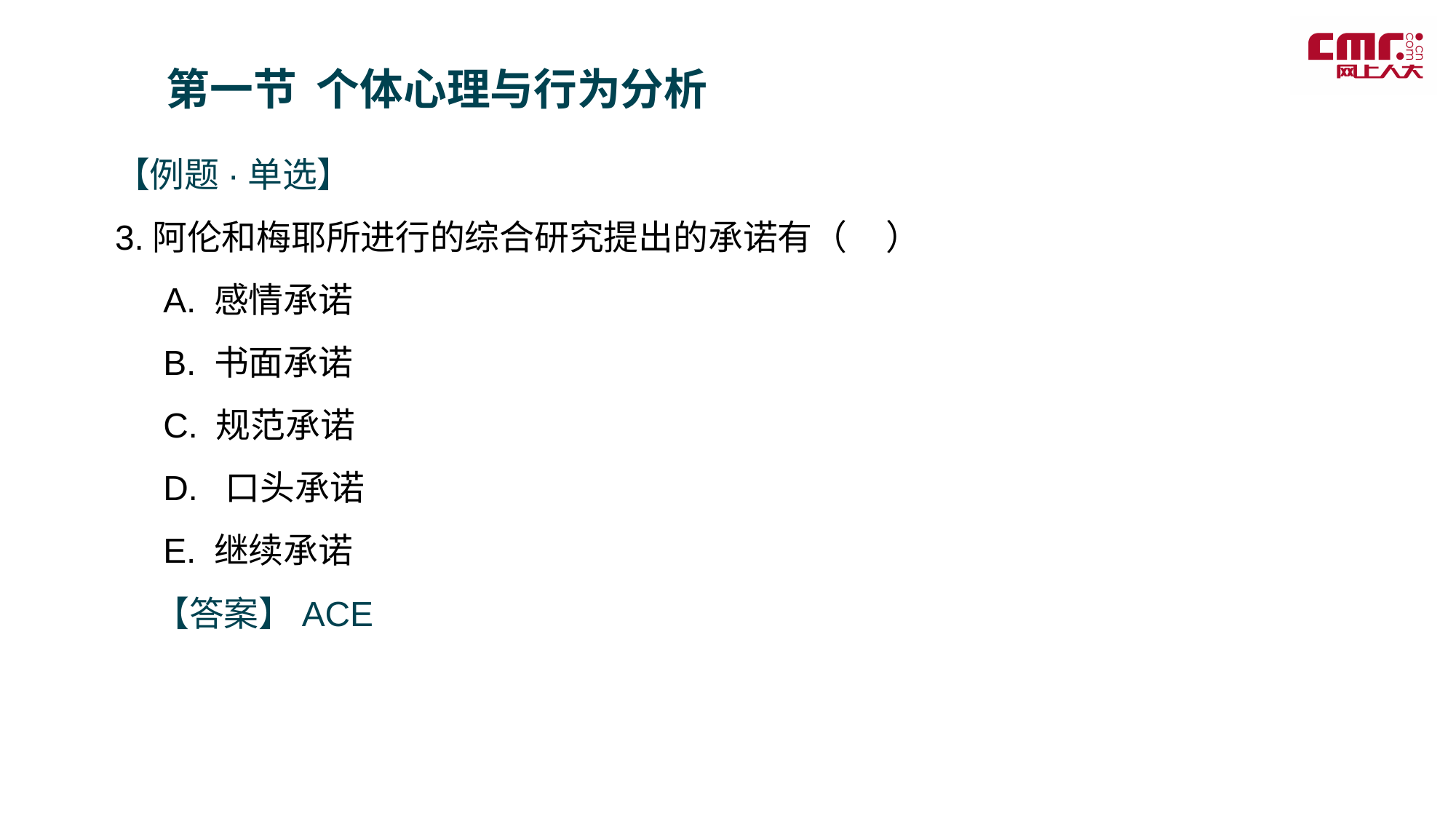

第一节  个体心理与行为分析
【例题·单选】
3.阿伦和梅耶所进行的综合研究提出的承诺有（     ）
     A. 感情承诺
     B. 书面承诺
     C. 规范承诺
     D.  口头承诺
     E. 继续承诺
    【答案】ACE